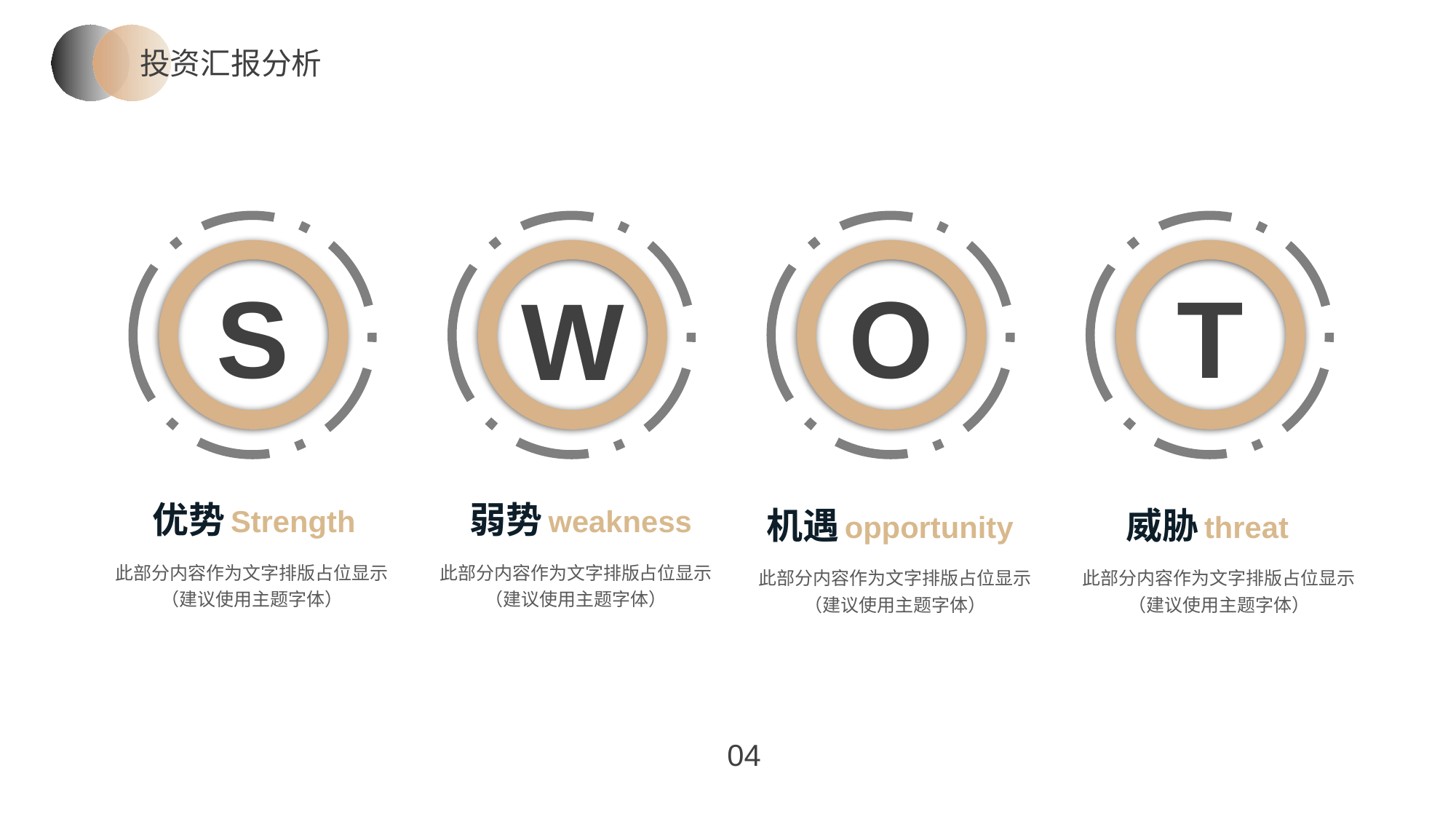

投资汇报分析

S
O
T
W
优势
弱势
Strength
weakness
机遇
威胁
opportunity
threat
此部分内容作为文字排版占位显示
（建议使用主题字体）
此部分内容作为文字排版占位显示
（建议使用主题字体）
此部分内容作为文字排版占位显示
（建议使用主题字体）
此部分内容作为文字排版占位显示
（建议使用主题字体）
04